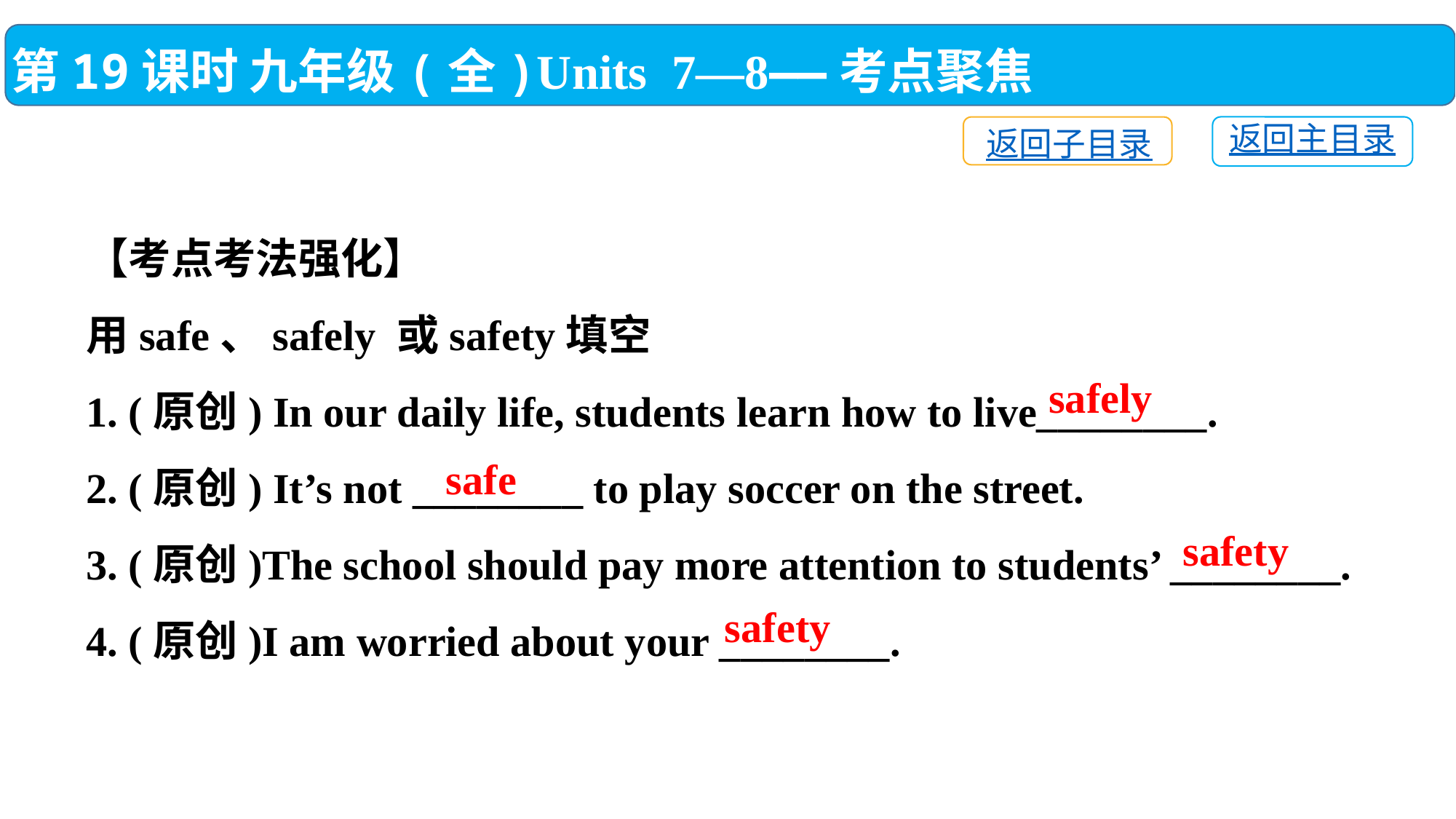

第19课时 九年级(全)Units  7—8——考点聚焦
返回主目录

返回子目录
【考点考法强化】
用safe、safely 或safety填空
1. (原创) In our daily life, students learn how to live________.
2. (原创) It’s not ________ to play soccer on the street.
3. (原创)The school should pay more attention to students’ ________.
4. (原创)I am worried about your ________.

safely
safe
safety
safety